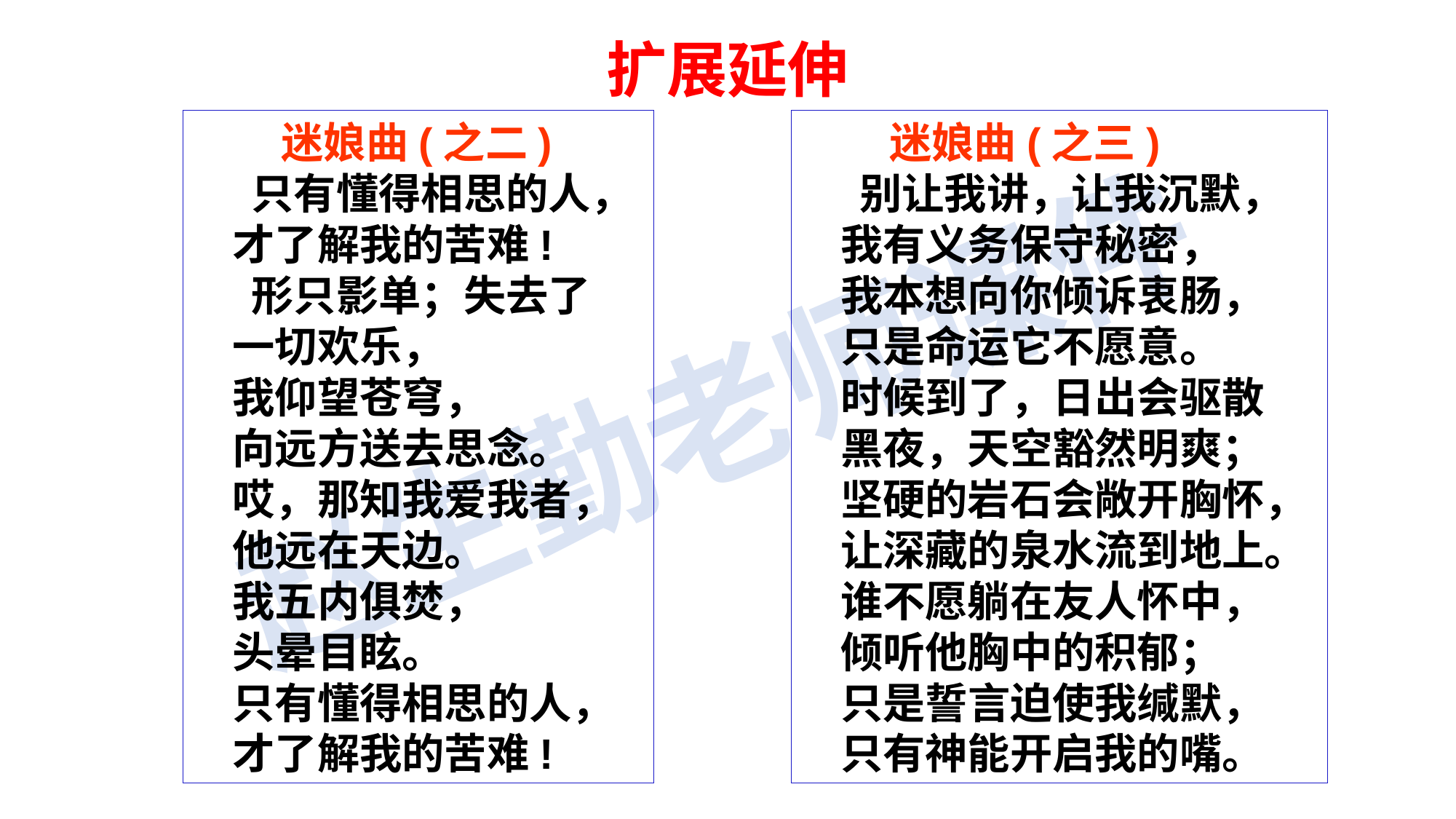

扩展延伸
        迷娘曲(之二)
    只有懂得相思的人，
    才了解我的苦难!
    形只影单；失去了
    一切欢乐，
    我仰望苍穹，
    向远方送去思念。
    哎，那知我爱我者，
    他远在天边。
    我五内俱焚，
    头晕目眩。
    只有懂得相思的人，
    才了解我的苦难!
        迷娘曲(之三)
    别让我讲，让我沉默，
    我有义务保守秘密，
    我本想向你倾诉衷肠，
    只是命运它不愿意。
    时候到了，日出会驱散
    黑夜，天空豁然明爽；
    坚硬的岩石会敞开胸怀，
    让深藏的泉水流到地上。
    谁不愿躺在友人怀中，
    倾听他胸中的积郁；
    只是誓言迫使我缄默，
    只有神能开启我的嘴。